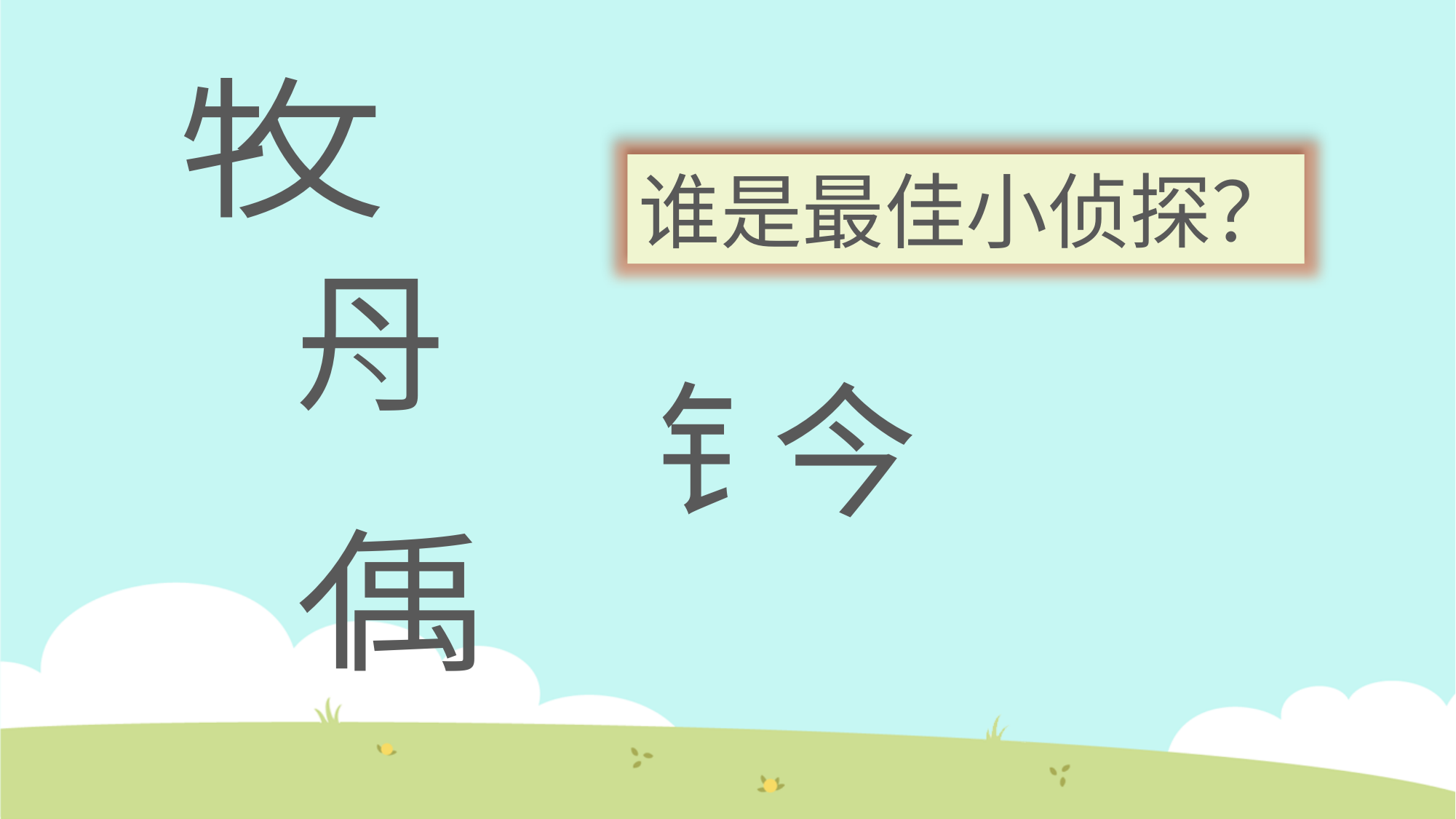

牜
攵
谁是最佳小侦探？
丹
丶
钅
今
亻
禹